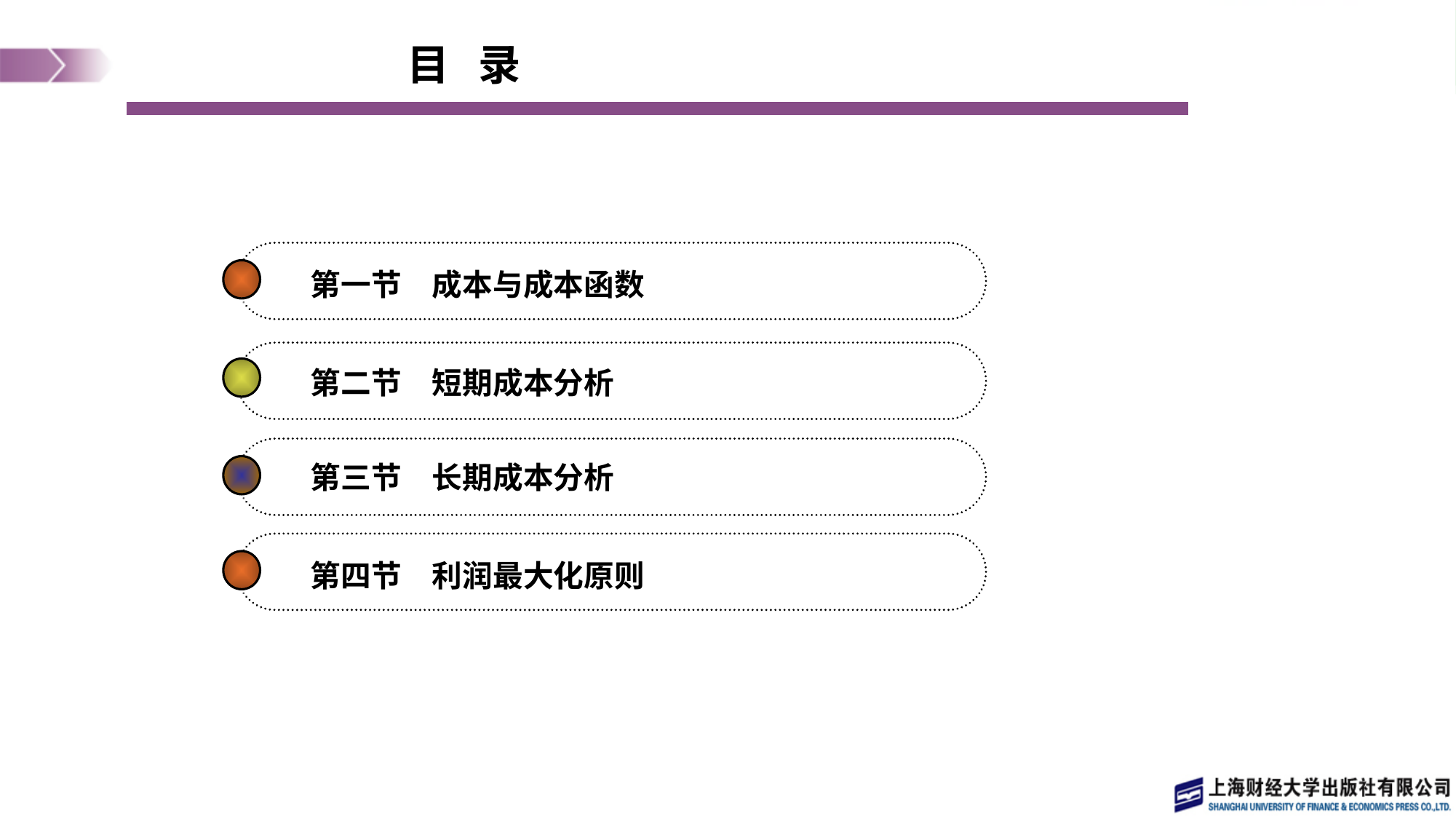

目   录

第一节　成本与成本函数

第二节　短期成本分析

第三节　长期成本分析

第四节　利润最大化原则